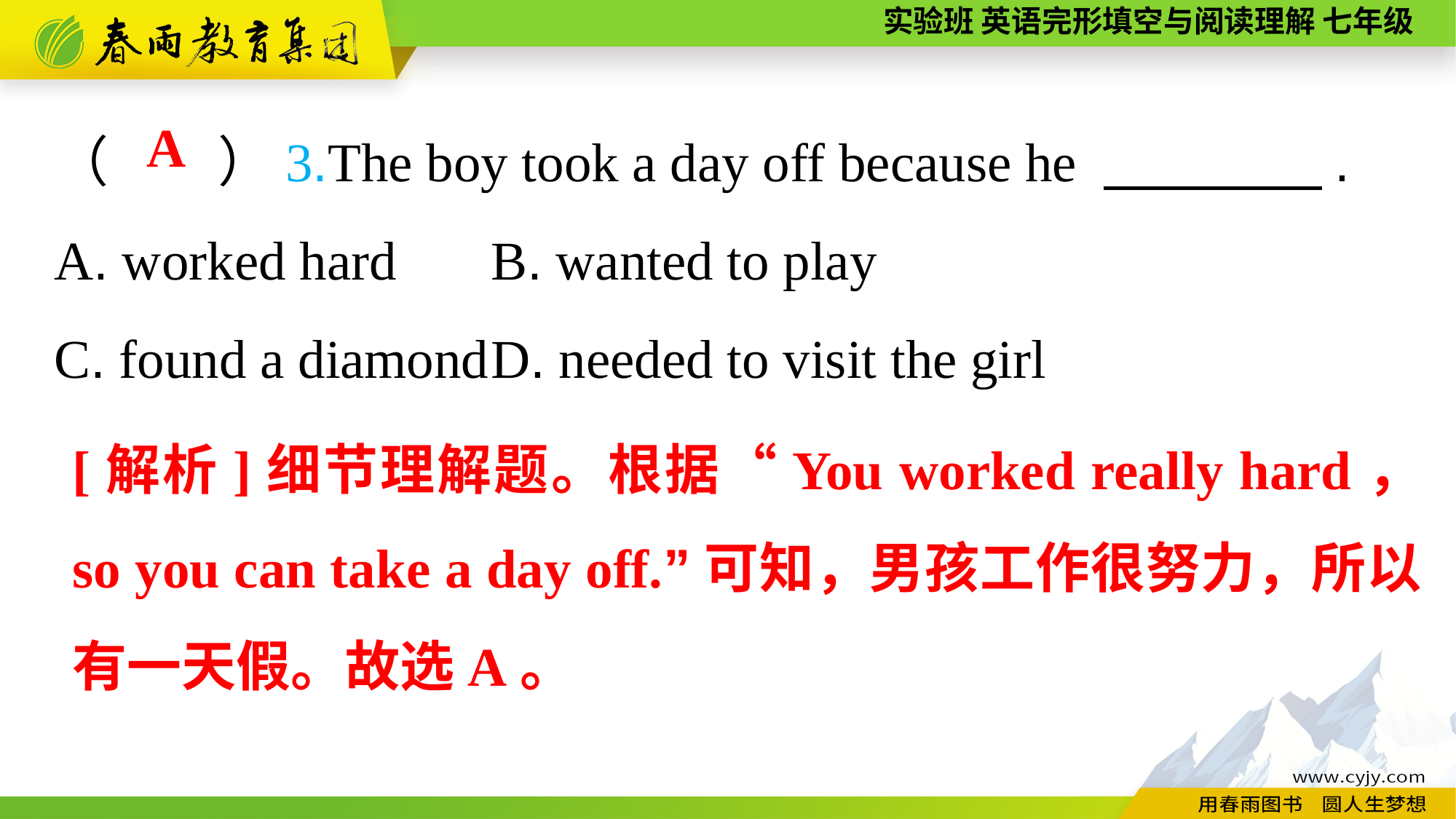

（　　）3.The boy took a day off because he 　　　　.
A. worked hard	B. wanted to play
C. found a diamond	D. needed to visit the girl
A
[解析]细节理解题。根据“You worked really hard， so you can take a day off.”可知，男孩工作很努力，所以有一天假。故选A。